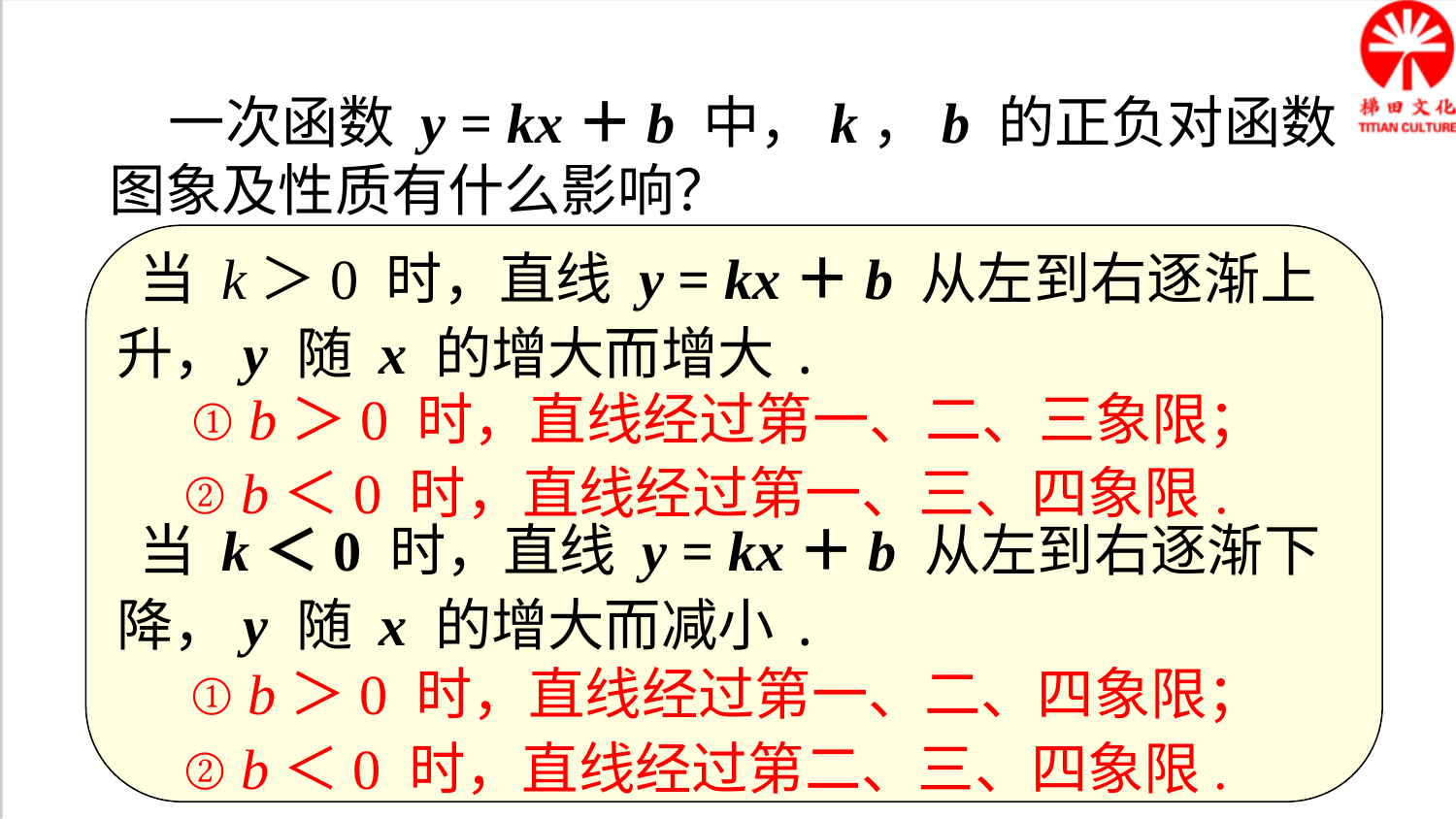

归纳总结
        一次函数 y = kx＋b 中，k，b 的正负对函数图象及性质有什么影响？

     当 k＞0 时，直线 y = kx＋b 从左到右逐渐上升，y 随 x 的增大而增大.

     当 k＜0 时，直线 y = kx＋b 从左到右逐渐下降，y 随 x 的增大而减小.
① b＞0 时，直线经过第一、二、三象限；
② b＜0 时，直线经过第一、三、四象限.
① b＞0 时，直线经过第一、二、四象限；
② b＜0 时，直线经过第二、三、四象限.